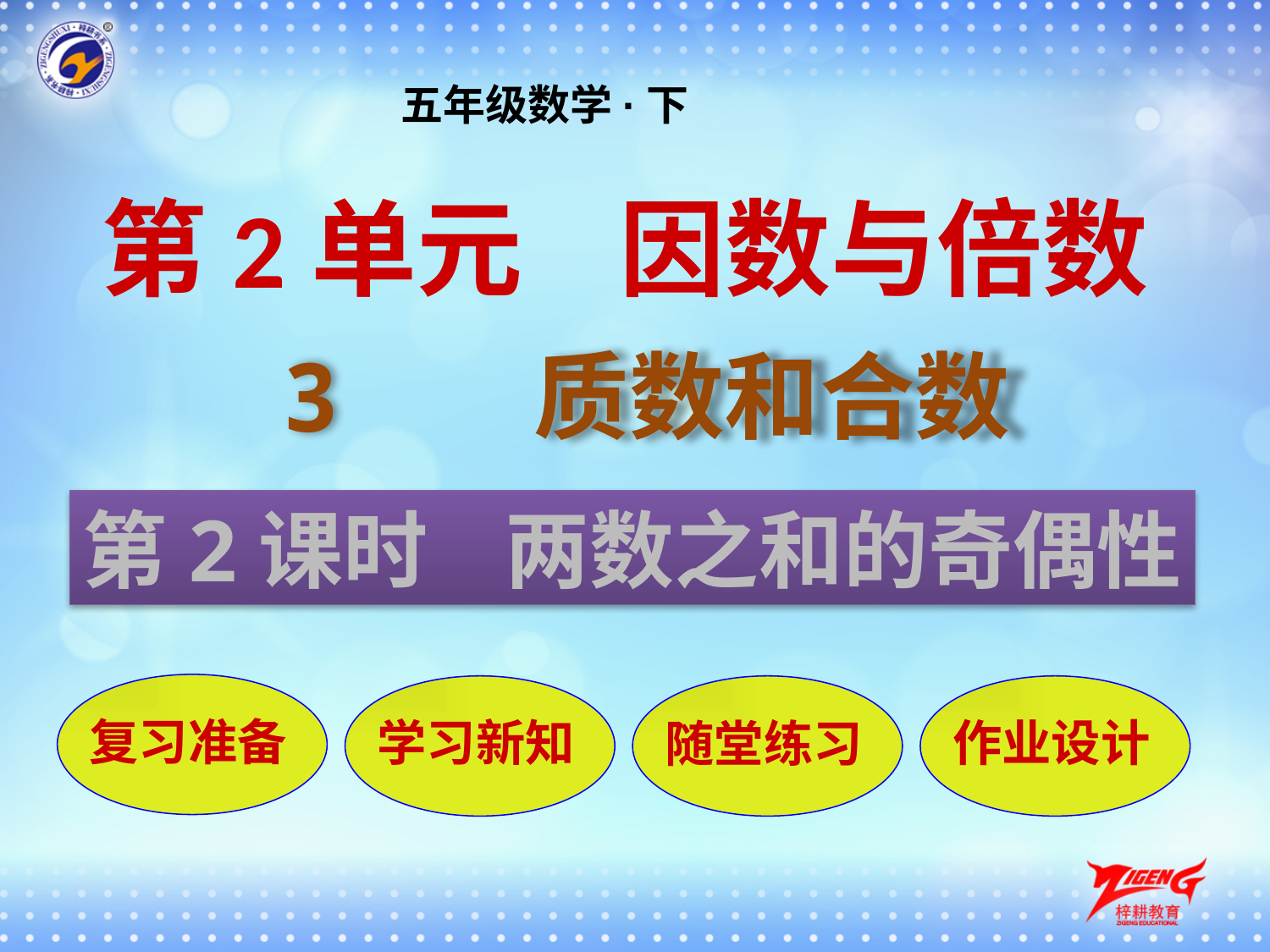

五年级数学·下
第2单元    因数与倍数
3   质数和合数
第2课时    两数之和的奇偶性

复习准备

学习新知

随堂练习

作业设计